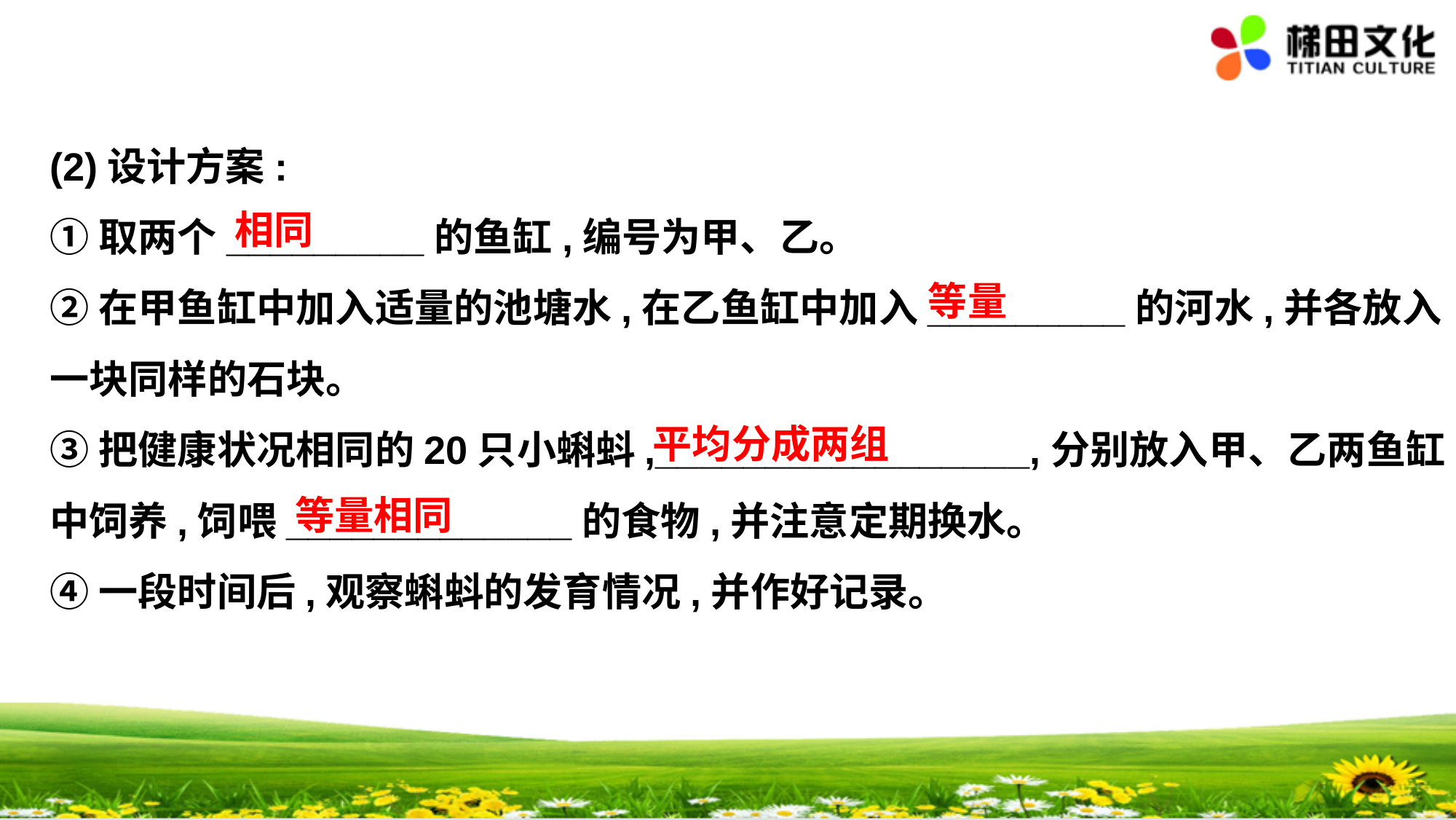

(2)设计方案:
①取两个_________的鱼缸,编号为甲、乙。
②在甲鱼缸中加入适量的池塘水,在乙鱼缸中加入_________的河水,并各放入
一块同样的石块。
③把健康状况相同的20只小蝌蚪,_________________,分别放入甲、乙两鱼缸
中饲养,饲喂_____________的食物,并注意定期换水。
④一段时间后,观察蝌蚪的发育情况,并作好记录。
　相同
　等量
　平均分成两组
　等量相同